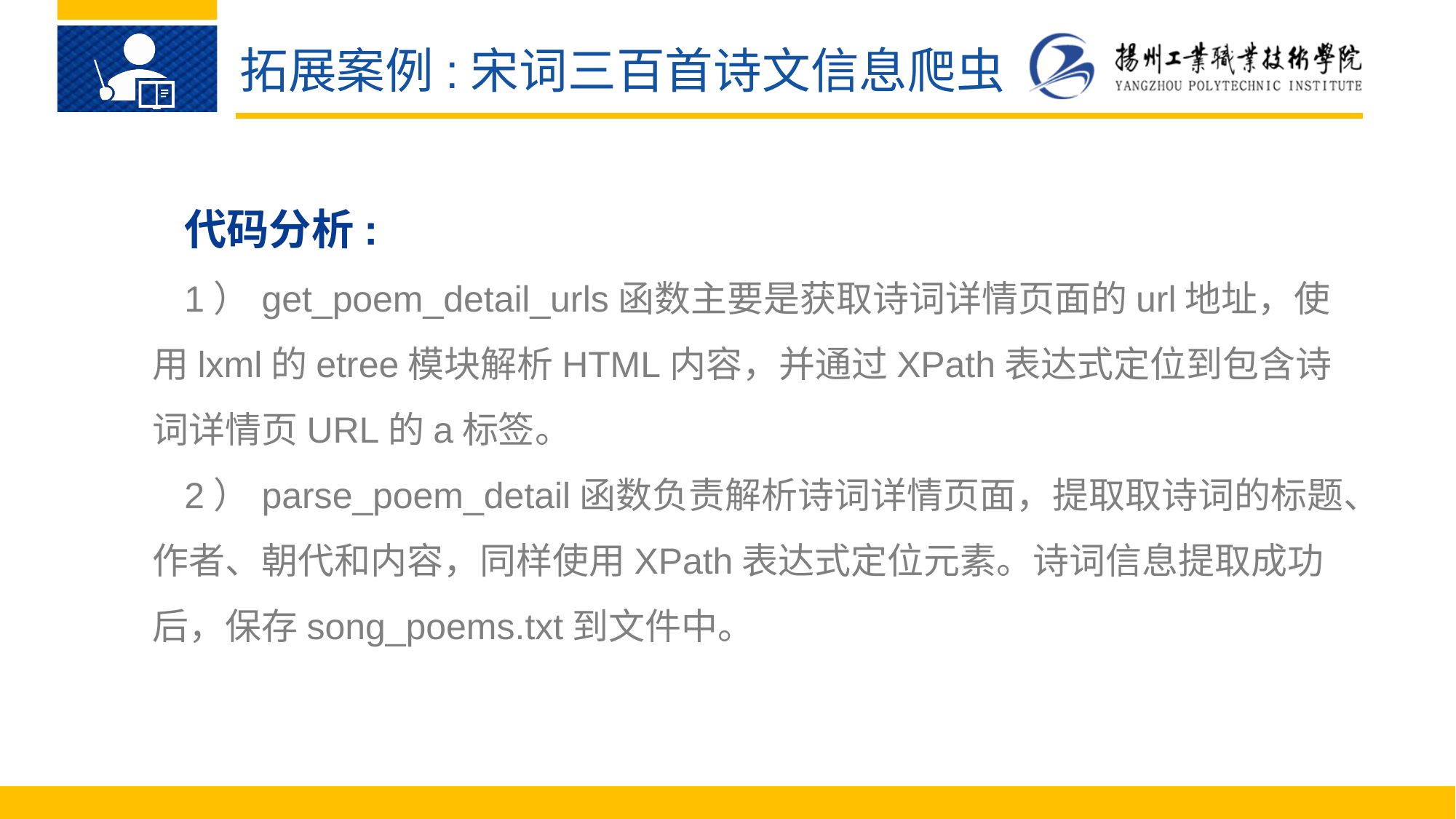

拓展案例:宋词三百首诗文信息爬虫
代码分析:
1）	get_poem_detail_urls函数主要是获取诗词详情页面的url地址，使用lxml的etree模块解析HTML内容，并通过XPath表达式定位到包含诗词详情页URL的a标签。
2）	parse_poem_detail函数负责解析诗词详情页面，提取取诗词的标题、作者、朝代和内容，同样使用XPath表达式定位元素。诗词信息提取成功后，保存song_poems.txt到文件中。